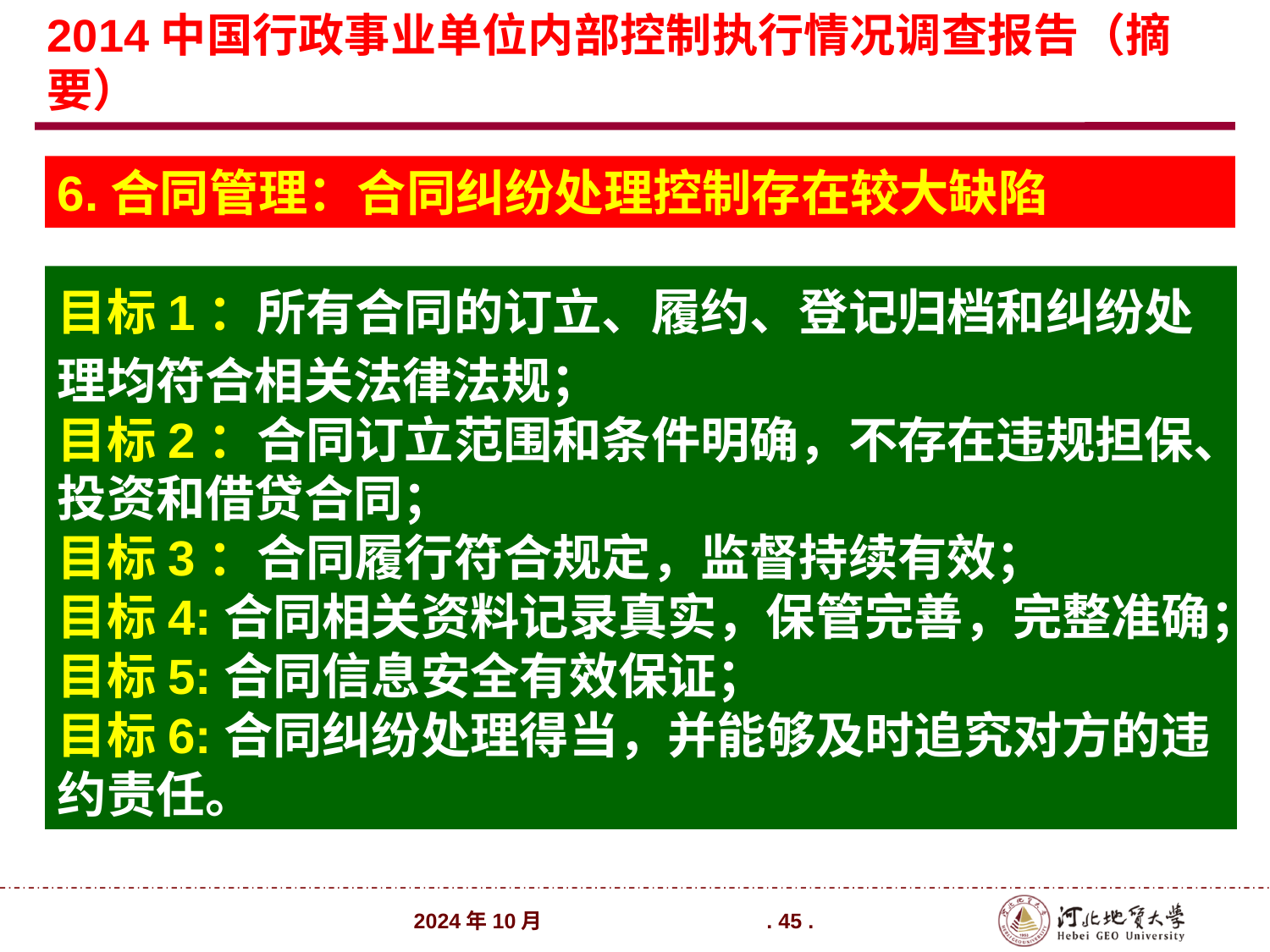

# 2014中国行政事业单位内部控制执行情况调查报告（摘要）
6.合同管理：合同纠纷处理控制存在较大缺陷
目标1：所有合同的订立、履约、登记归档和纠纷处理均符合相关法律法规；
目标2：合同订立范围和条件明确，不存在违规担保、投资和借贷合同；
目标3：合同履行符合规定，监督持续有效；
目标4:合同相关资料记录真实，保管完善，完整准确；目标5:合同信息安全有效保证；
目标6:合同纠纷处理得当，并能够及时追究对方的违约责任。
2024年10月                                             . 45 .